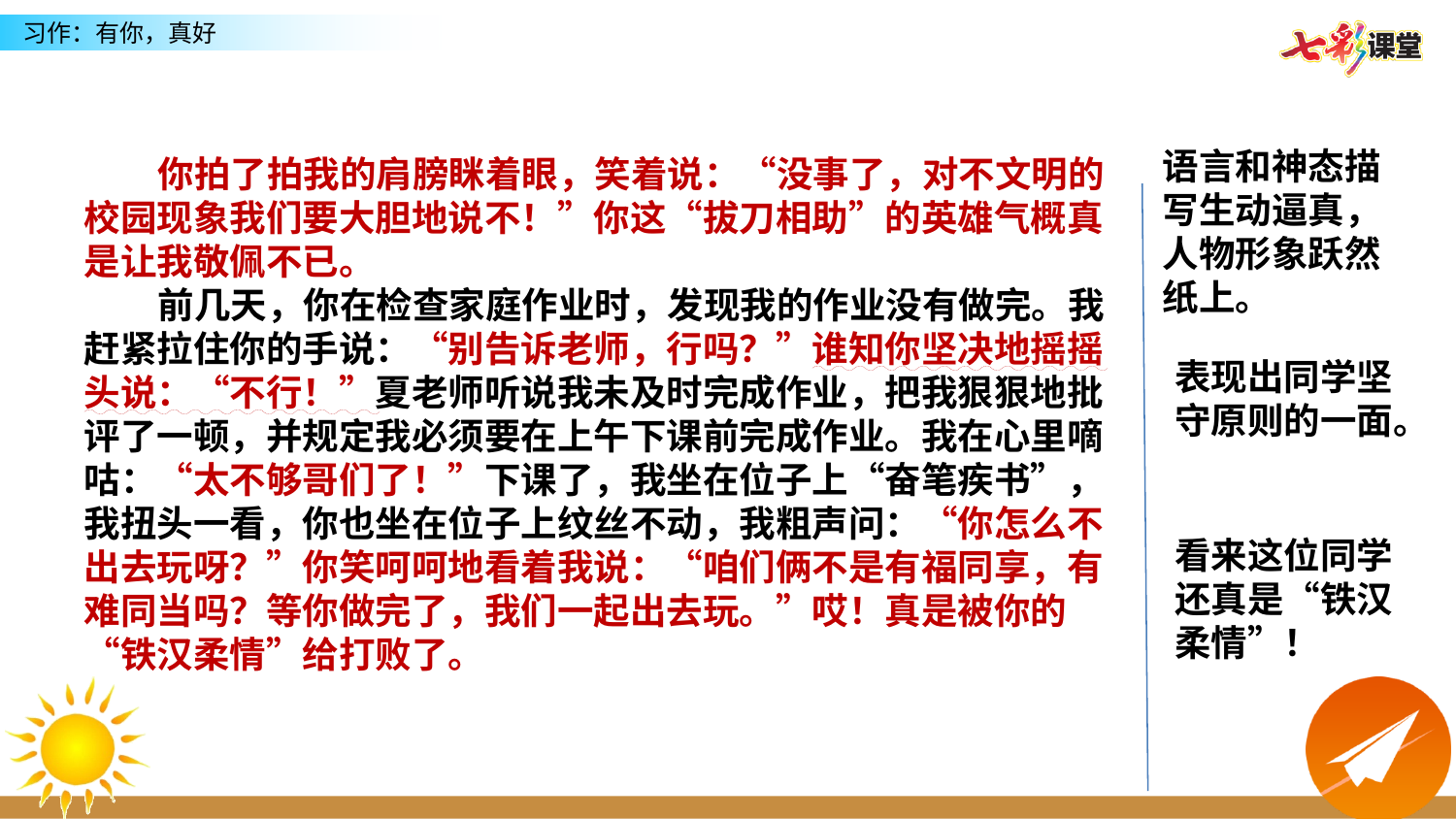

语言和神态描写生动逼真，人物形象跃然纸上。

  你拍了拍我的肩膀眯着眼，笑着说：“没事了，对不文明的校园现象我们要大胆地说不！”你这“拔刀相助”的英雄气概真是让我敬佩不已。
  前几天，你在检查家庭作业时，发现我的作业没有做完。我赶紧拉住你的手说：“别告诉老师，行吗？”谁知你坚决地摇摇头说：“不行！”夏老师听说我未及时完成作业，把我狠狠地批评了一顿，并规定我必须要在上午下课前完成作业。我在心里嘀咕：“太不够哥们了！”下课了，我坐在位子上“奋笔疾书”，我扭头一看，你也坐在位子上纹丝不动，我粗声问：“你怎么不出去玩呀？”你笑呵呵地看着我说：“咱们俩不是有福同享，有难同当吗？等你做完了，我们一起出去玩。”哎！真是被你的“铁汉柔情”给打败了。
表现出同学坚守原则的一面。
看来这位同学还真是“铁汉柔情”！